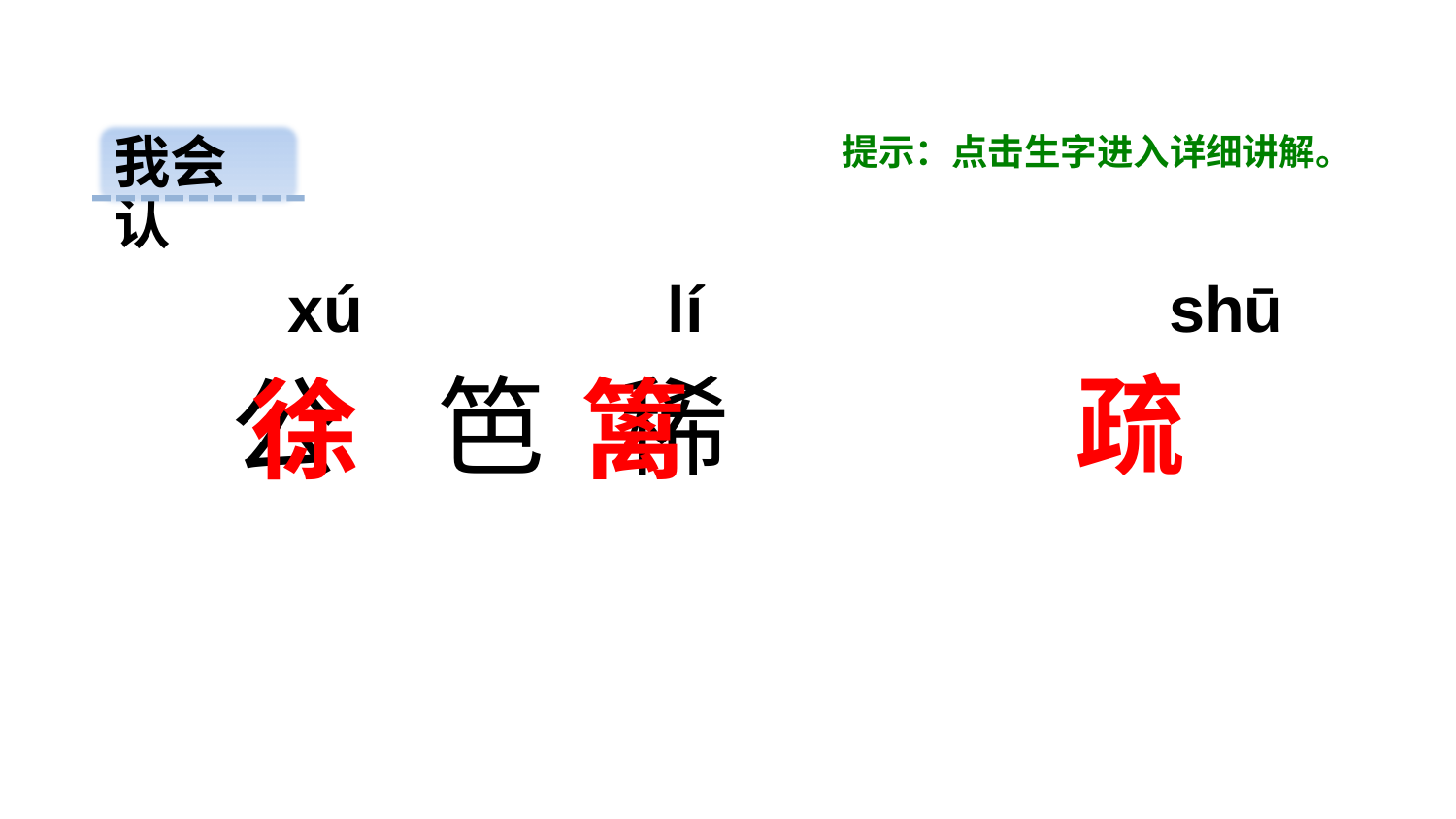

提示：点击生字进入详细讲解。
我会认

           xú                 lí                          shū

疏
     公    笆   稀
徐
篱